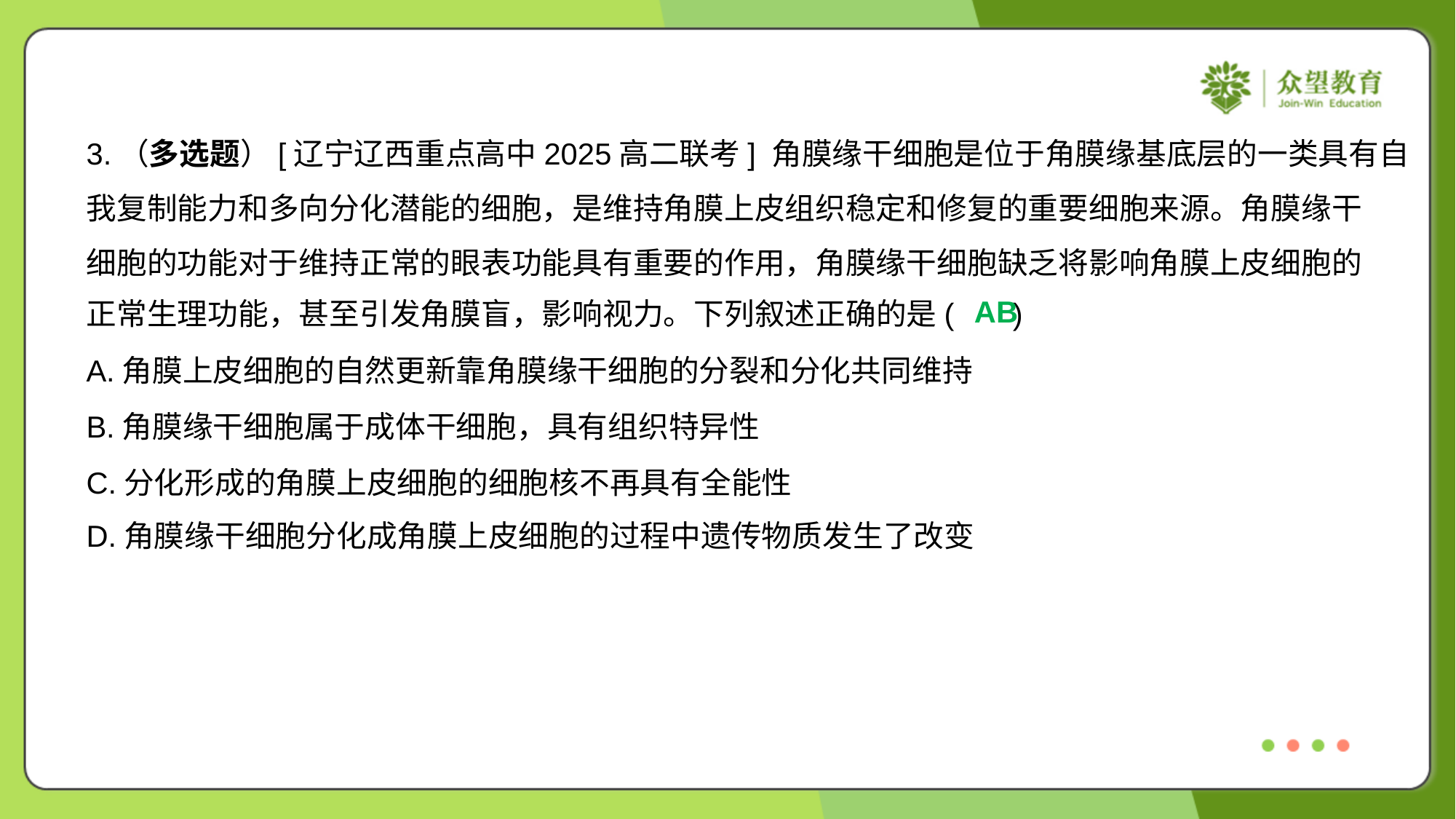

3.（多选题）[辽宁辽西重点高中2025高二联考] 角膜缘干细胞是位于角膜缘基底层的一类具有自
我复制能力和多向分化潜能的细胞，是维持角膜上皮组织稳定和修复的重要细胞来源。角膜缘干
细胞的功能对于维持正常的眼表功能具有重要的作用，角膜缘干细胞缺乏将影响角膜上皮细胞的
正常生理功能，甚至引发角膜盲，影响视力。下列叙述正确的是(       )
AB
A.角膜上皮细胞的自然更新靠角膜缘干细胞的分裂和分化共同维持
B.角膜缘干细胞属于成体干细胞，具有组织特异性
C.分化形成的角膜上皮细胞的细胞核不再具有全能性
D.角膜缘干细胞分化成角膜上皮细胞的过程中遗传物质发生了改变